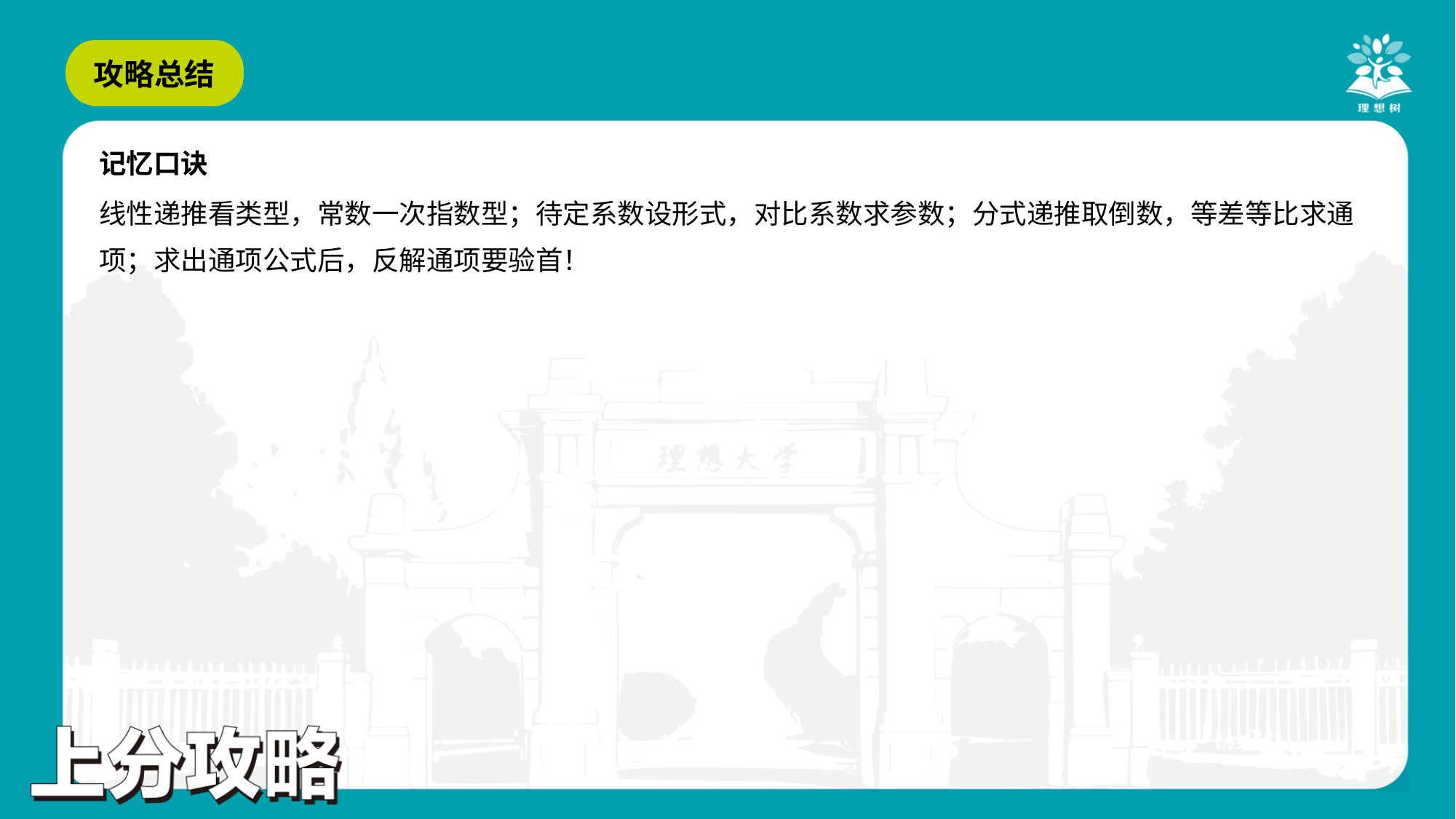

记忆口诀
线性递推看类型，常数一次指数型；待定系数设形式，对比系数求参数；分式递推取倒数，等差等比求通
项；求出通项公式后，反解通项要验首！